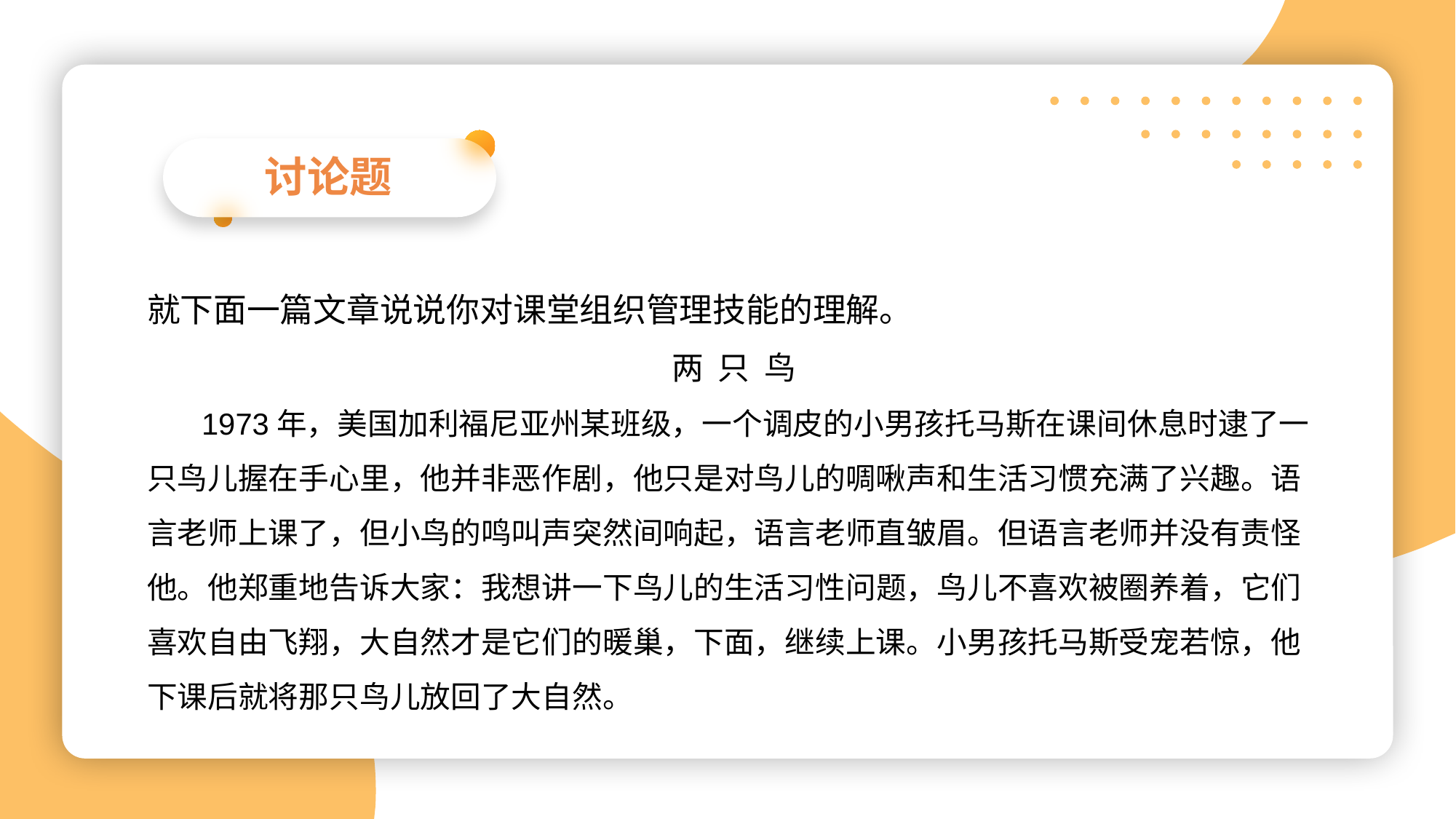

讨论题
就下面一篇文章说说你对课堂组织管理技能的理解。
两  只  鸟
1973年，美国加利福尼亚州某班级，一个调皮的小男孩托马斯在课间休息时逮了一只鸟儿握在手心里，他并非恶作剧，他只是对鸟儿的啁啾声和生活习惯充满了兴趣。语言老师上课了，但小鸟的鸣叫声突然间响起，语言老师直皱眉。但语言老师并没有责怪他。他郑重地告诉大家：我想讲一下鸟儿的生活习性问题，鸟儿不喜欢被圈养着，它们喜欢自由飞翔，大自然才是它们的暖巢，下面，继续上课。小男孩托马斯受宠若惊，他下课后就将那只鸟儿放回了大自然。